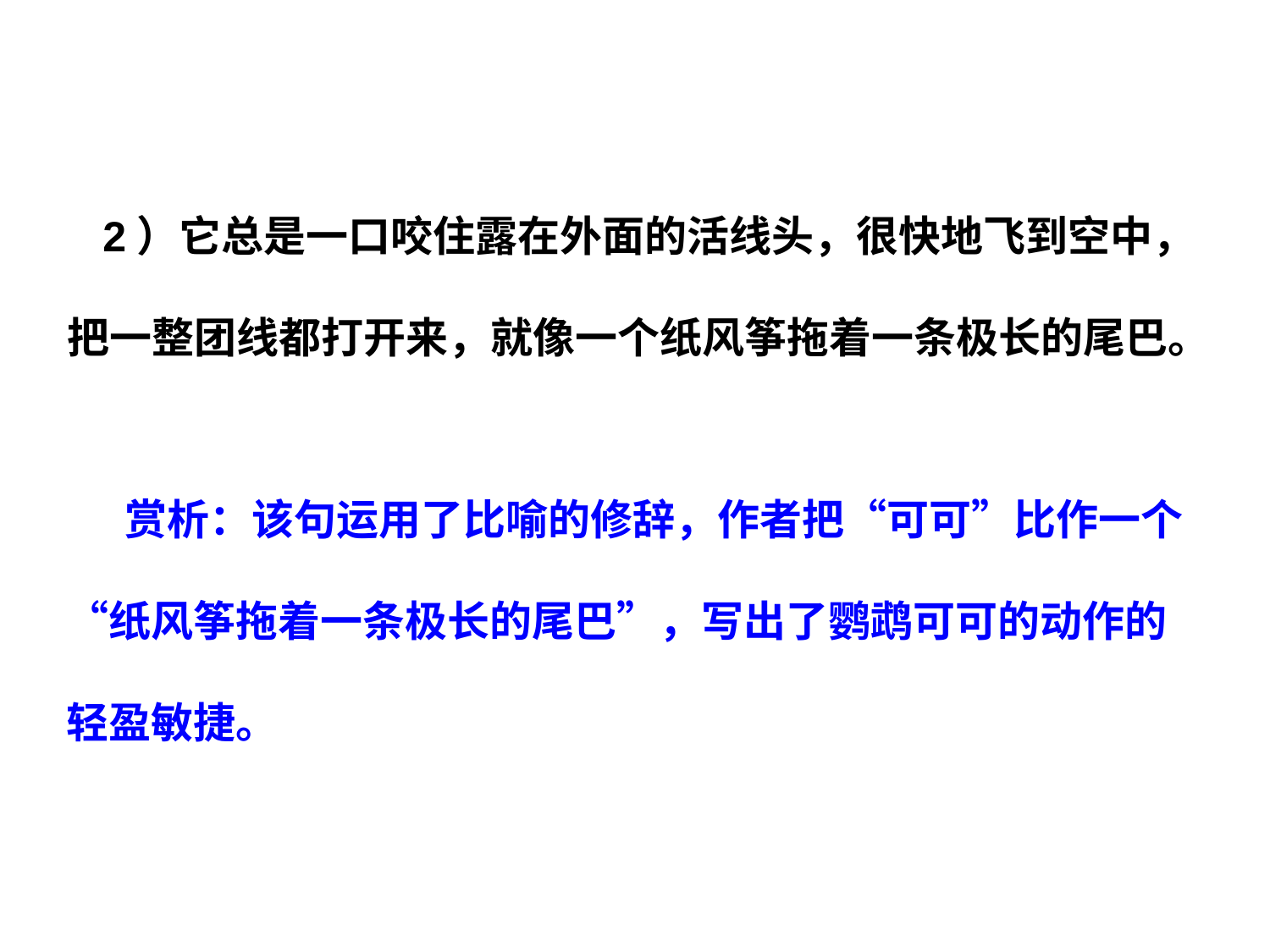

2）它总是一口咬住露在外面的活线头，很快地飞到空中，
把一整团线都打开来，就像一个纸风筝拖着一条极长的尾巴。
     赏析：该句运用了比喻的修辞，作者把“可可”比作一个“纸风筝拖着一条极长的尾巴”，写出了鹦鹉可可的动作的轻盈敏捷。